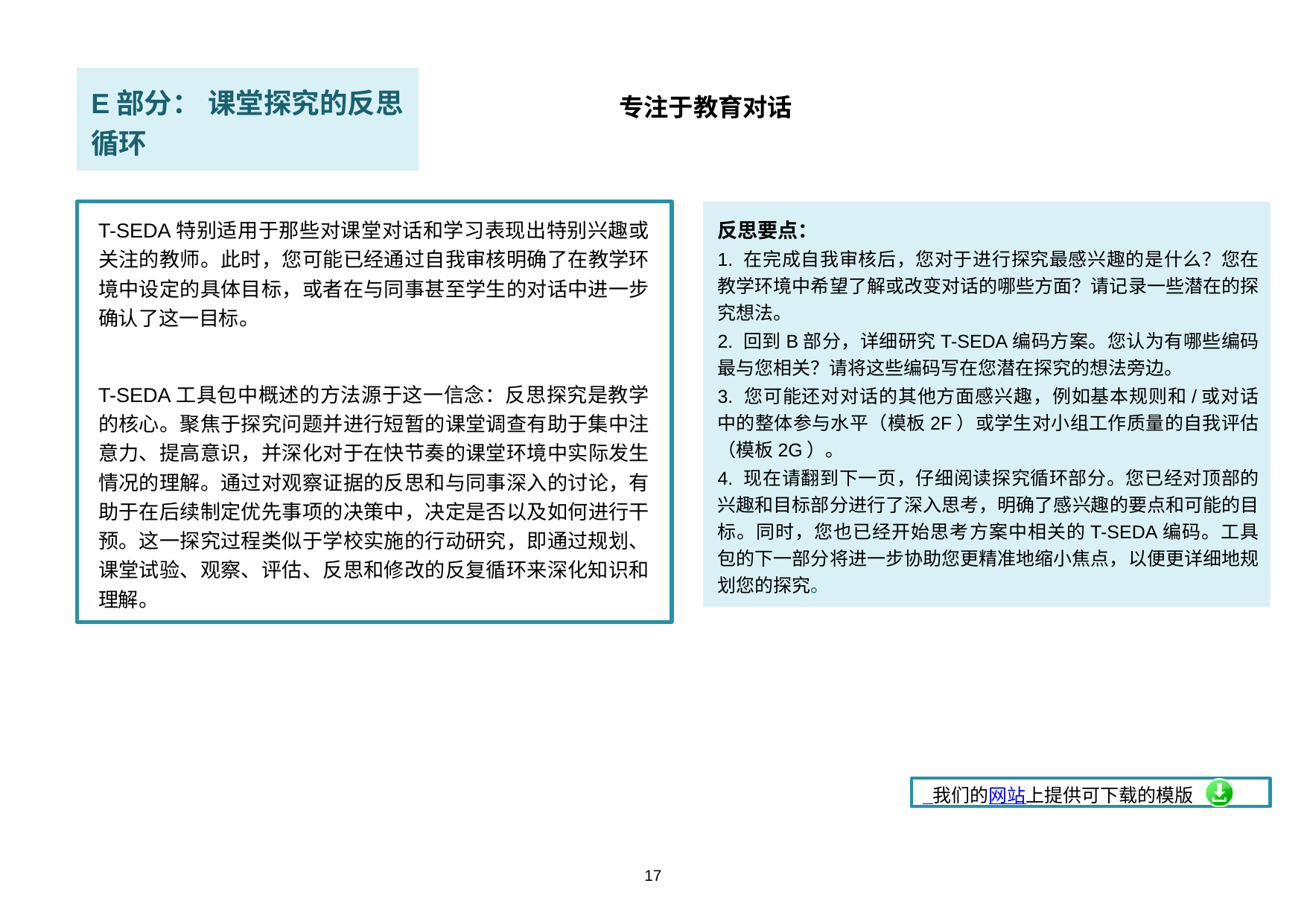

E部分： 课堂探究的反思循环
专注于教育对话
反思要点：
1. 在完成自我审核后，您对于进行探究最感兴趣的是什么？您在教学环境中希望了解或改变对话的哪些方面？请记录一些潜在的探究想法。
2. 回到B部分，详细研究T-SEDA编码方案。您认为有哪些编码最与您相关？请将这些编码写在您潜在探究的想法旁边。
3. 您可能还对对话的其他方面感兴趣，例如基本规则和/或对话中的整体参与水平（模板2F）或学生对小组工作质量的自我评估（模板2G）。
4. 现在请翻到下一页，仔细阅读探究循环部分。您已经对顶部的兴趣和目标部分进行了深入思考，明确了感兴趣的要点和可能的目标。同时，您也已经开始思考方案中相关的T-SEDA编码。工具包的下一部分将进一步协助您更精准地缩小焦点，以便更详细地规划您的探究。
T-SEDA特别适用于那些对课堂对话和学习表现出特别兴趣或关注的教师。此时，您可能已经通过自我审核明确了在教学环境中设定的具体目标，或者在与同事甚至学生的对话中进一步确认了这一目标。

T-SEDA工具包中概述的方法源于这一信念：反思探究是教学的核心。聚焦于探究问题并进行短暂的课堂调查有助于集中注意力、提高意识，并深化对于在快节奏的课堂环境中实际发生情况的理解。通过对观察证据的反思和与同事深入的讨论，有助于在后续制定优先事项的决策中，决定是否以及如何进行干预。这一探究过程类似于学校实施的行动研究，即通过规划、课堂试验、观察、评估、反思和修改的反复循环来深化知识和理解。
  我们的网站上提供可下载的模版

17